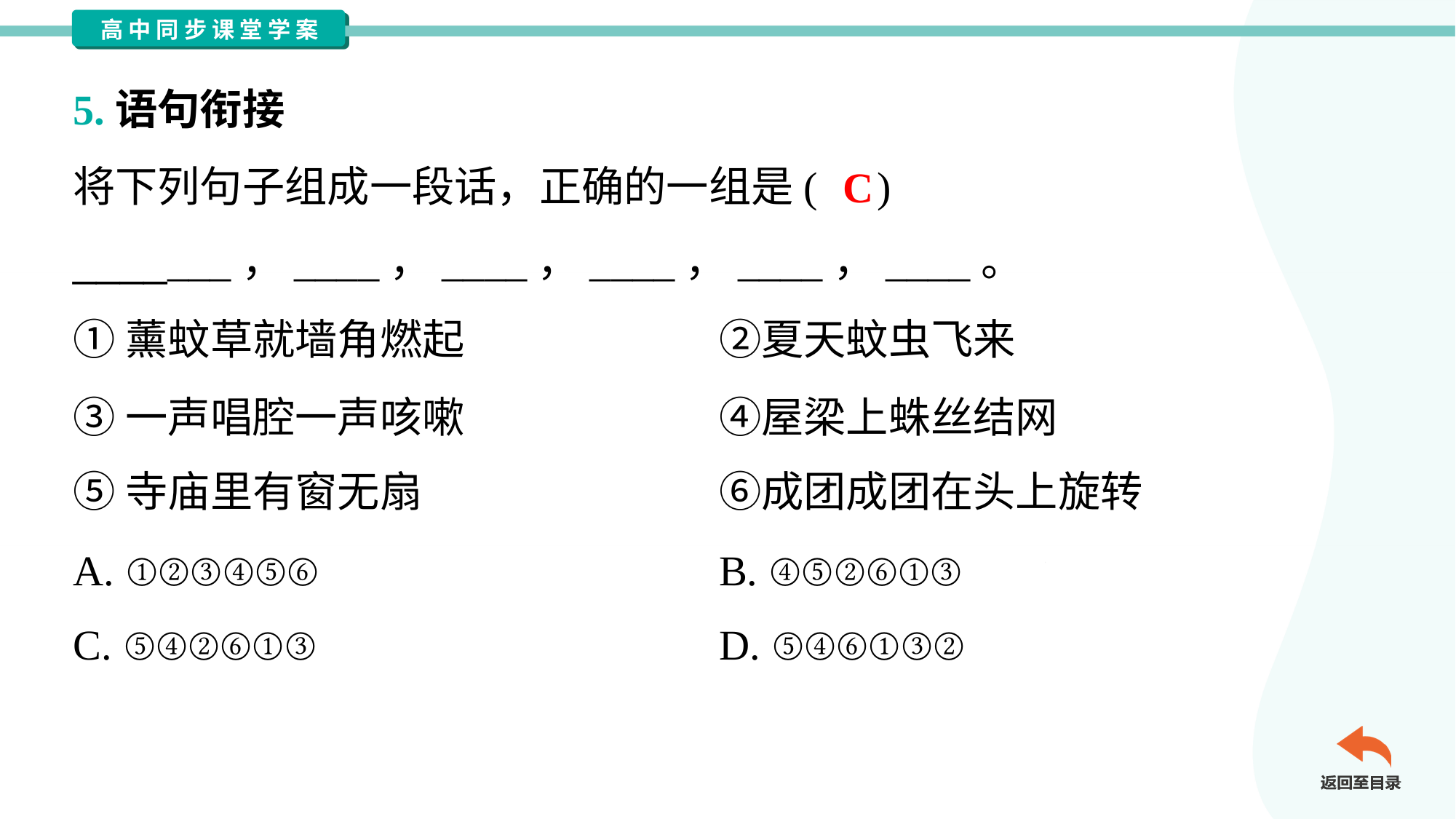

5.语句衔接
将下列句子组成一段话，正确的一组是(     )
_______，____，____，____，____，____。
C
①薰蚊草就墙角燃起	②夏天蚊虫飞来
③一声唱腔一声咳嗽	④屋梁上蛛丝结网
⑤寺庙里有窗无扇	⑥成团成团在头上旋转
A. ①②③④⑤⑥	B. ④⑤②⑥①③
C. ⑤④②⑥①③	D. ⑤④⑥①③②